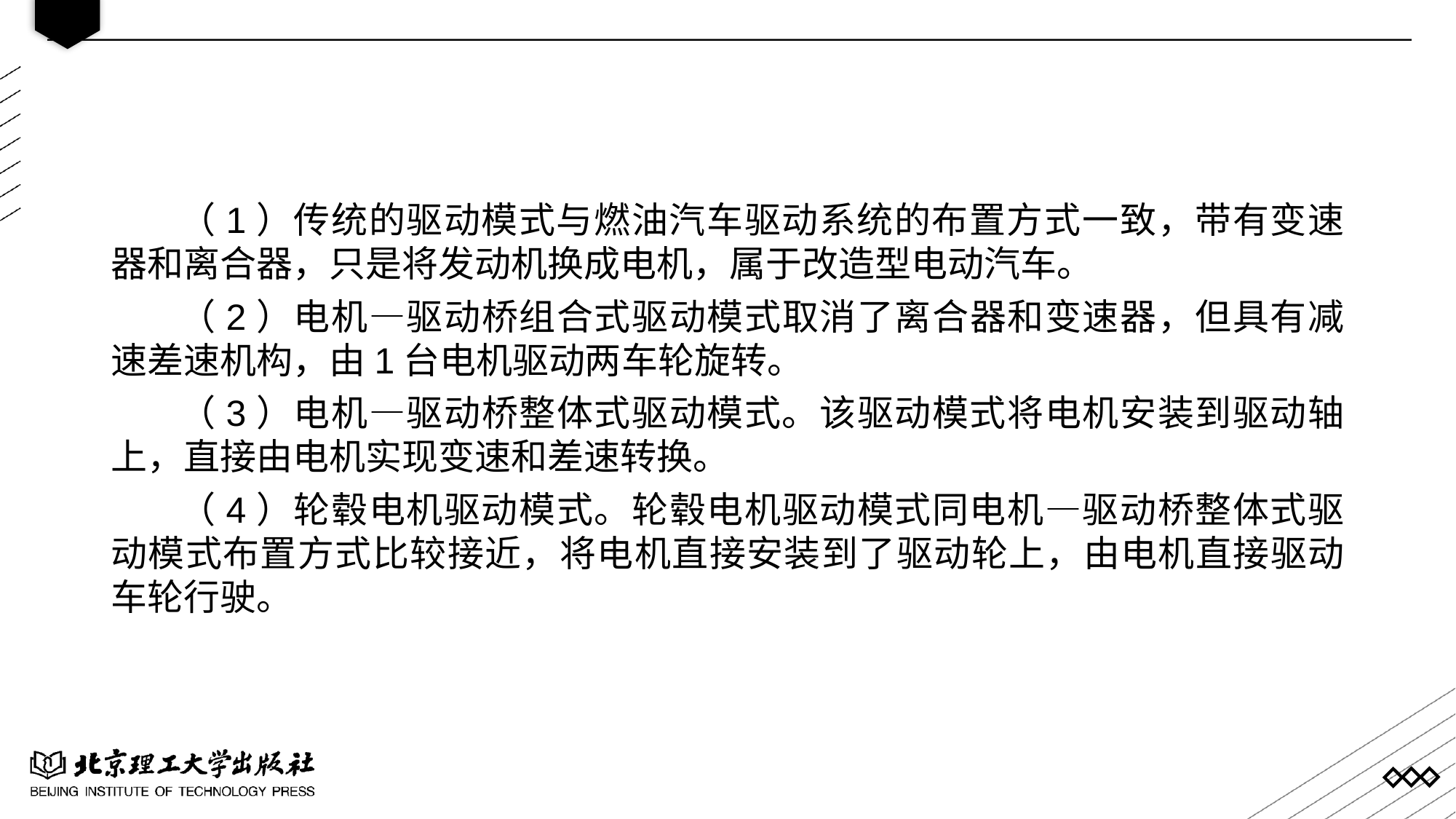

（1）传统的驱动模式与燃油汽车驱动系统的布置方式一致，带有变速器和离合器，只是将发动机换成电机，属于改造型电动汽车。
（2）电机—驱动桥组合式驱动模式取消了离合器和变速器，但具有减速差速机构，由1台电机驱动两车轮旋转。
（3）电机—驱动桥整体式驱动模式。该驱动模式将电机安装到驱动轴上，直接由电机实现变速和差速转换。
（4）轮毂电机驱动模式。轮毂电机驱动模式同电机—驱动桥整体式驱动模式布置方式比较接近，将电机直接安装到了驱动轮上，由电机直接驱动车轮行驶。